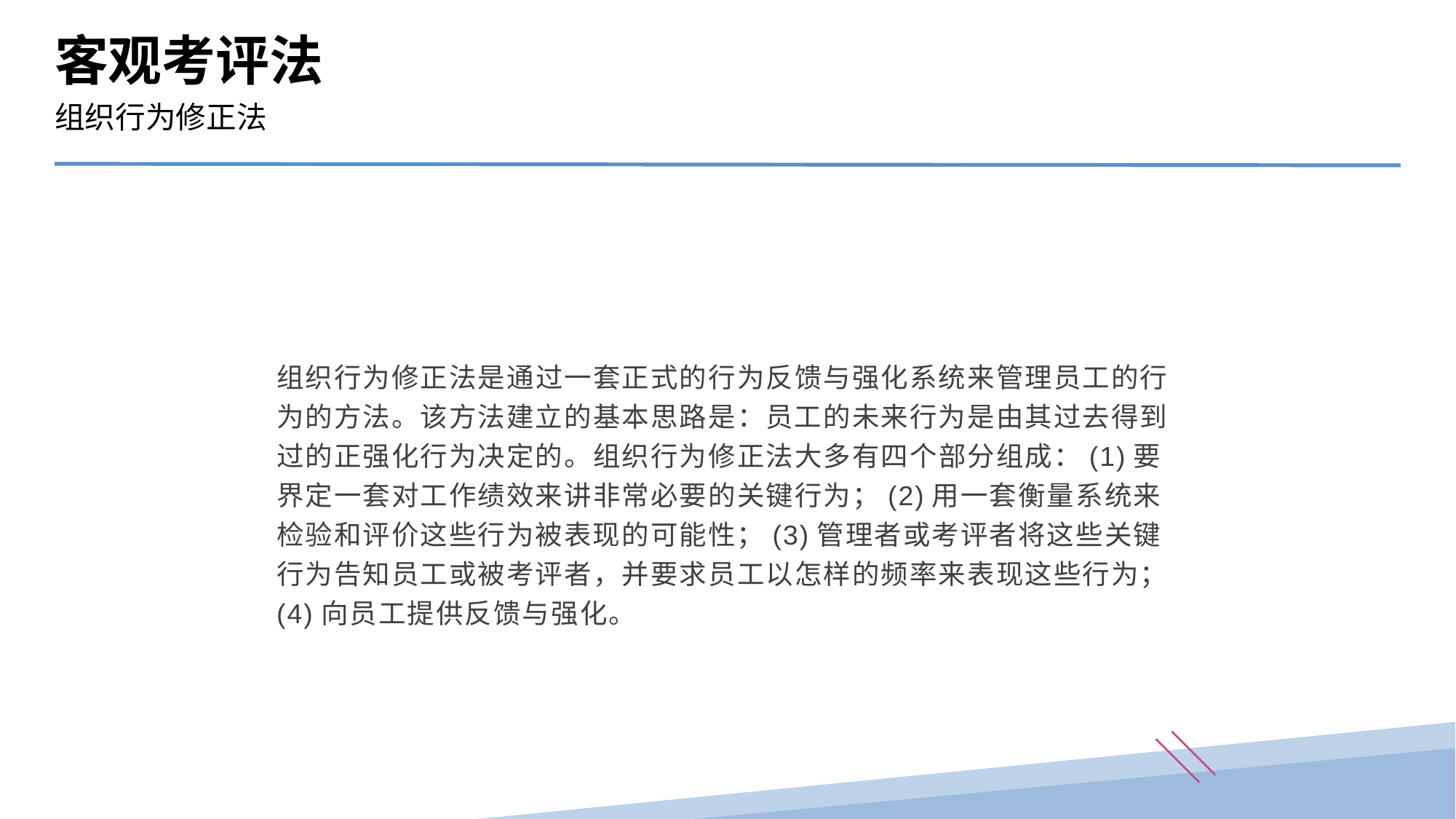

客观考评法
组织行为修正法
组织行为修正法是通过一套正式的行为反馈与强化系统来管理员工的行为的方法。该方法建立的基本思路是：员工的未来行为是由其过去得到过的正强化行为决定的。组织行为修正法大多有四个部分组成：(1)要界定一套对工作绩效来讲非常必要的关键行为；(2)用一套衡量系统来检验和评价这些行为被表现的可能性；(3)管理者或考评者将这些关键行为告知员工或被考评者，并要求员工以怎样的频率来表现这些行为；(4)向员工提供反馈与强化。